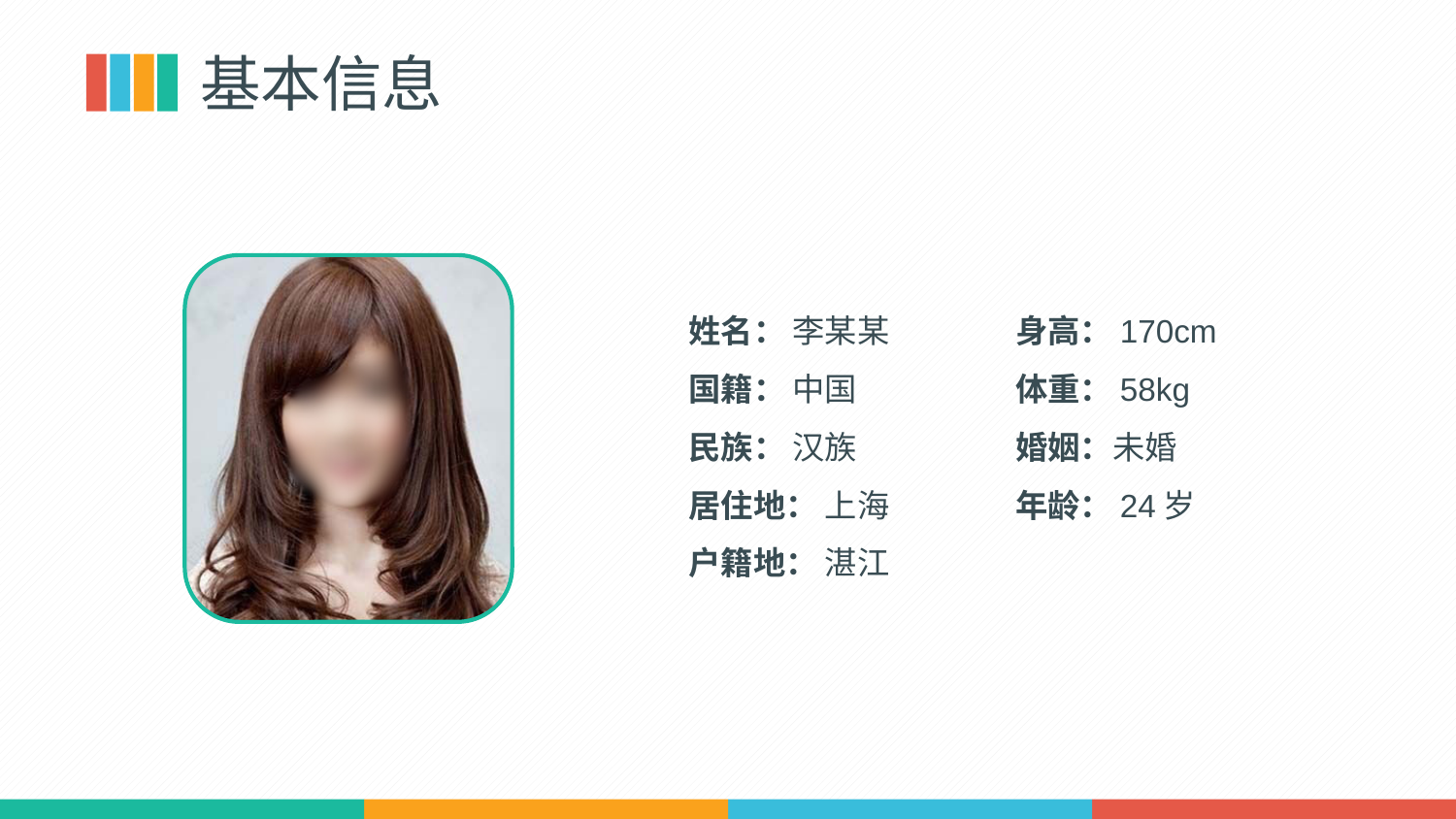

基本信息

姓名： 李某某
国籍： 中国
民族： 汉族
居住地： 上海
户籍地： 湛江
身高：170cm
体重：58kg
婚姻：未婚
年龄：24岁